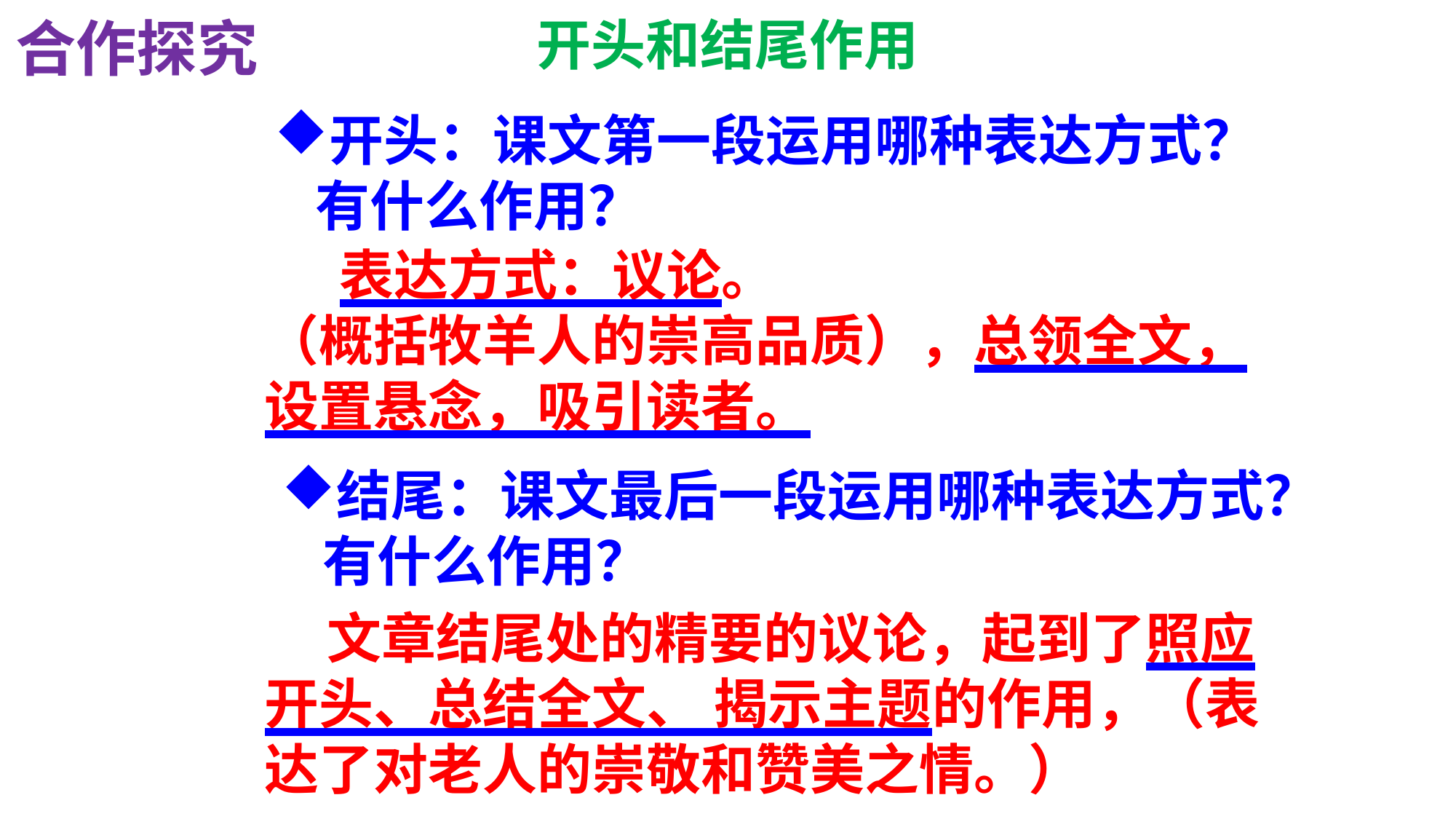

合作探究
开头和结尾作用
开头：课文第一段运用哪种表达方式？有什么作用？
     表达方式：议论。
（概括牧羊人的崇高品质），总领全文，设置悬念，吸引读者。
结尾：课文最后一段运用哪种表达方式？有什么作用？
    文章结尾处的精要的议论，起到了照应开头、总结全文、 揭示主题的作用，（表达了对老人的崇敬和赞美之情。）